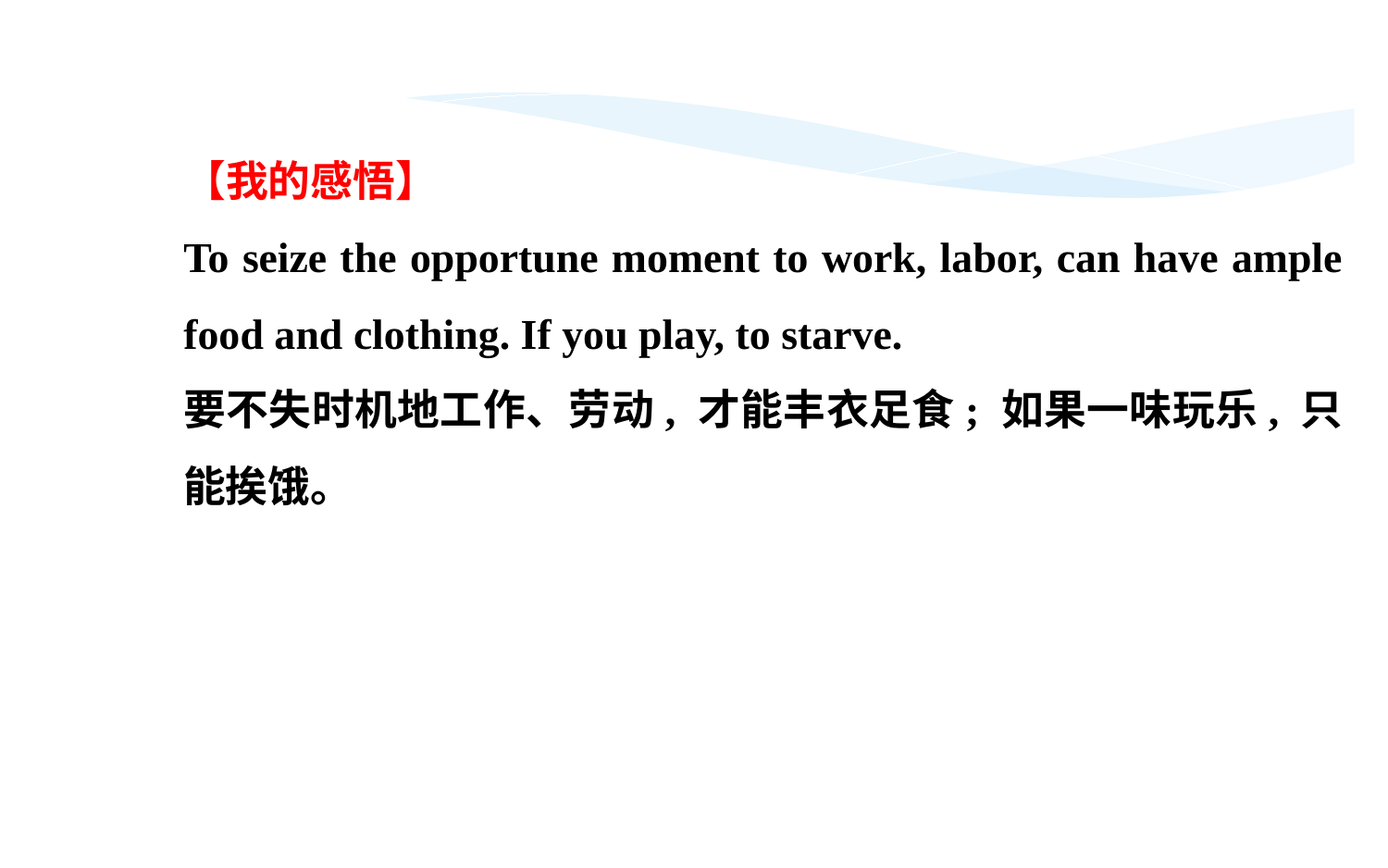

【我的感悟】
To seize the opportune moment to work, labor, can have ample food and clothing. If you play, to starve.
要不失时机地工作、劳动, 才能丰衣足食; 如果一味玩乐, 只能挨饿。